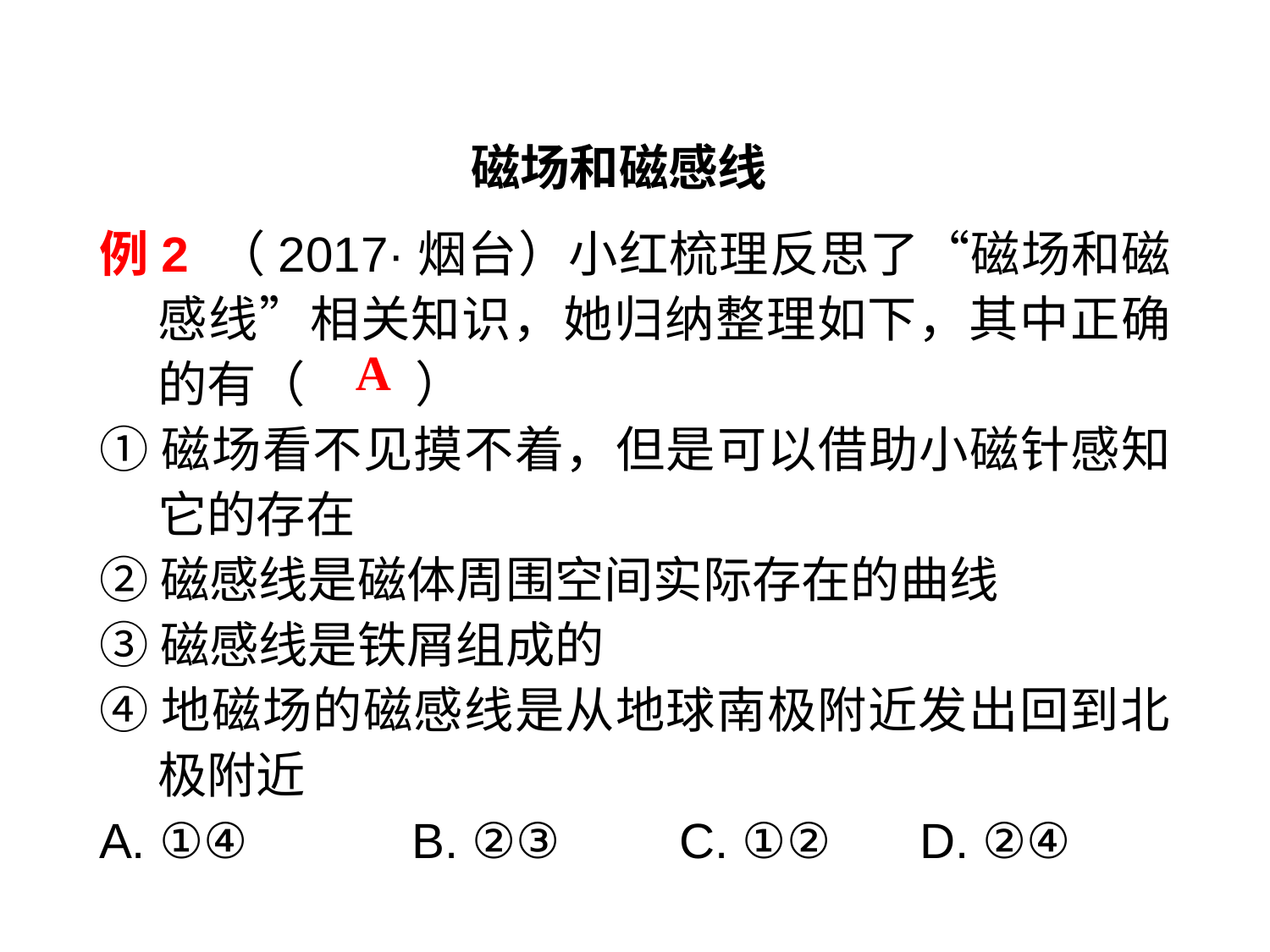

磁场和磁感线
例2 （2017·烟台）小红梳理反思了“磁场和磁感线”相关知识，她归纳整理如下，其中正确的有（　 　）
①磁场看不见摸不着，但是可以借助小磁针感知它的存在
②磁感线是磁体周围空间实际存在的曲线
③磁感线是铁屑组成的
④地磁场的磁感线是从地球南极附近发出回到北极附近
A. ①④   	B. ②③	 C. ①②   	D. ②④
A